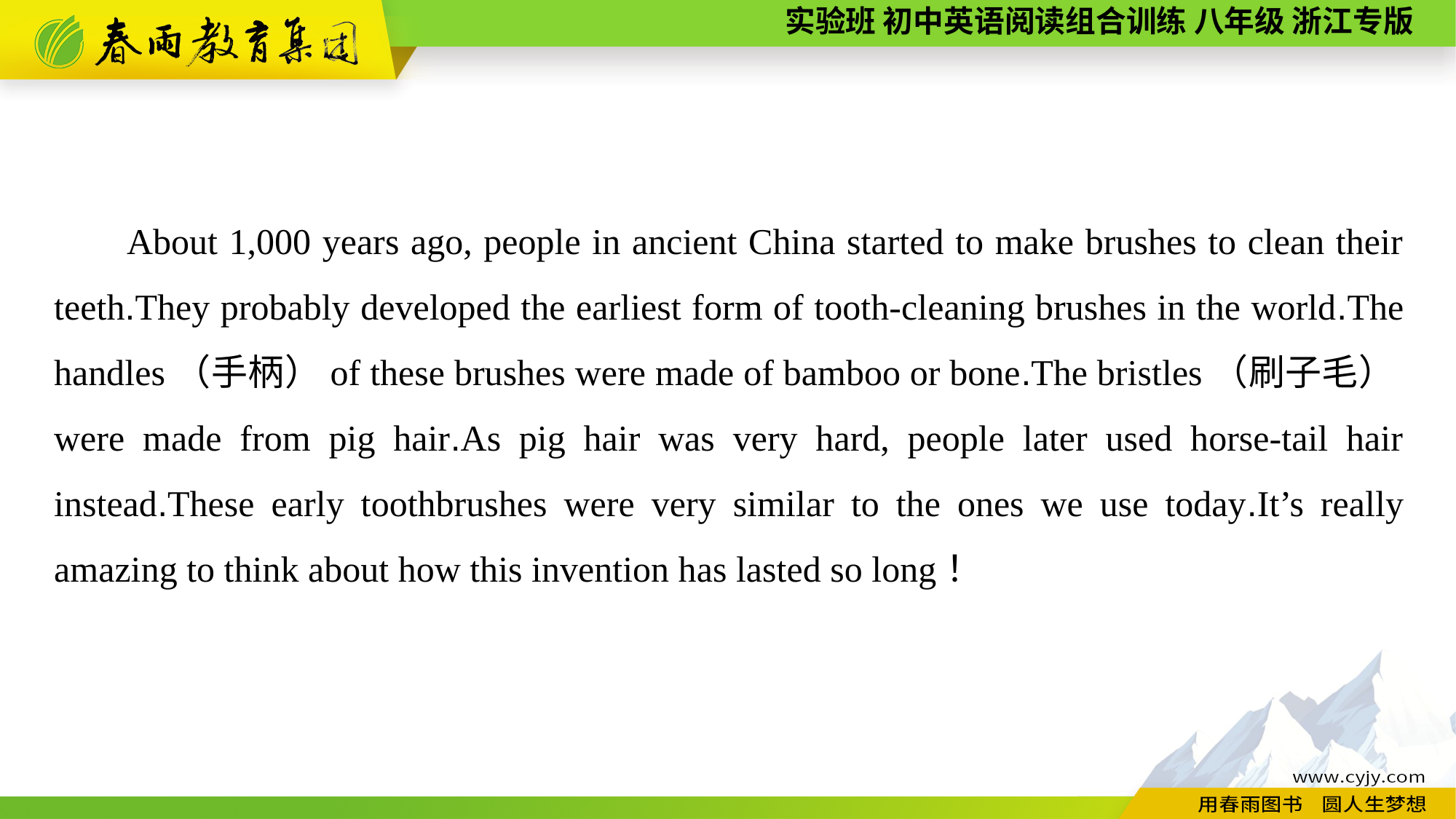

About 1,000 years ago, people in ancient China started to make brushes to clean their teeth.They probably developed the earliest form of tooth-cleaning brushes in the world.The handles（手柄）of these brushes were made of bamboo or bone.The bristles（刷子毛）were made from pig hair.As pig hair was very hard, people later used horse-tail hair instead.These early toothbrushes were very similar to the ones we use today.It’s really amazing to think about how this invention has lasted so long！